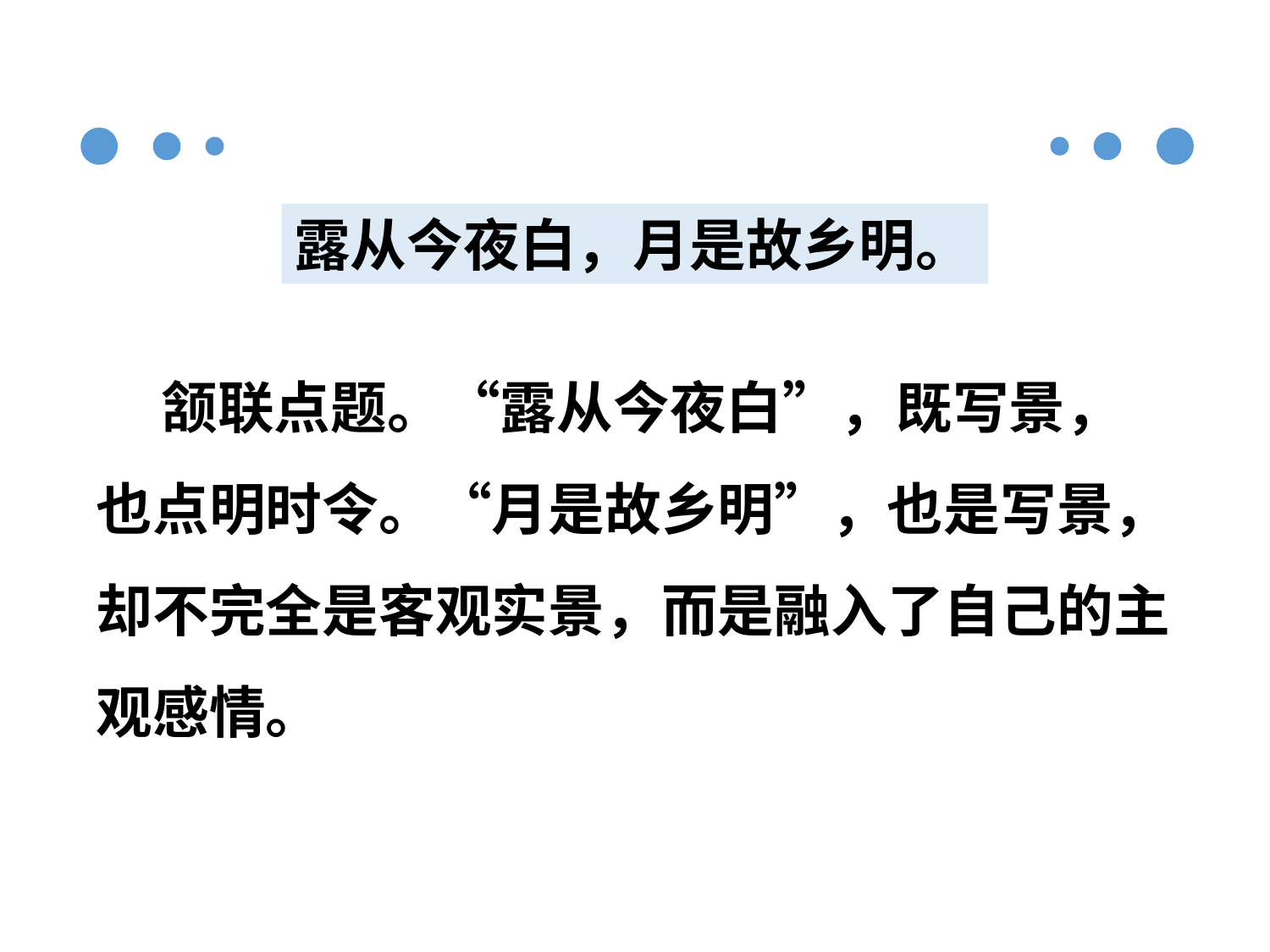

露从今夜白，月是故乡明。
    颔联点题。“露从今夜白”，既写景，也点明时令。“月是故乡明”，也是写景，却不完全是客观实景，而是融入了自己的主观感情。